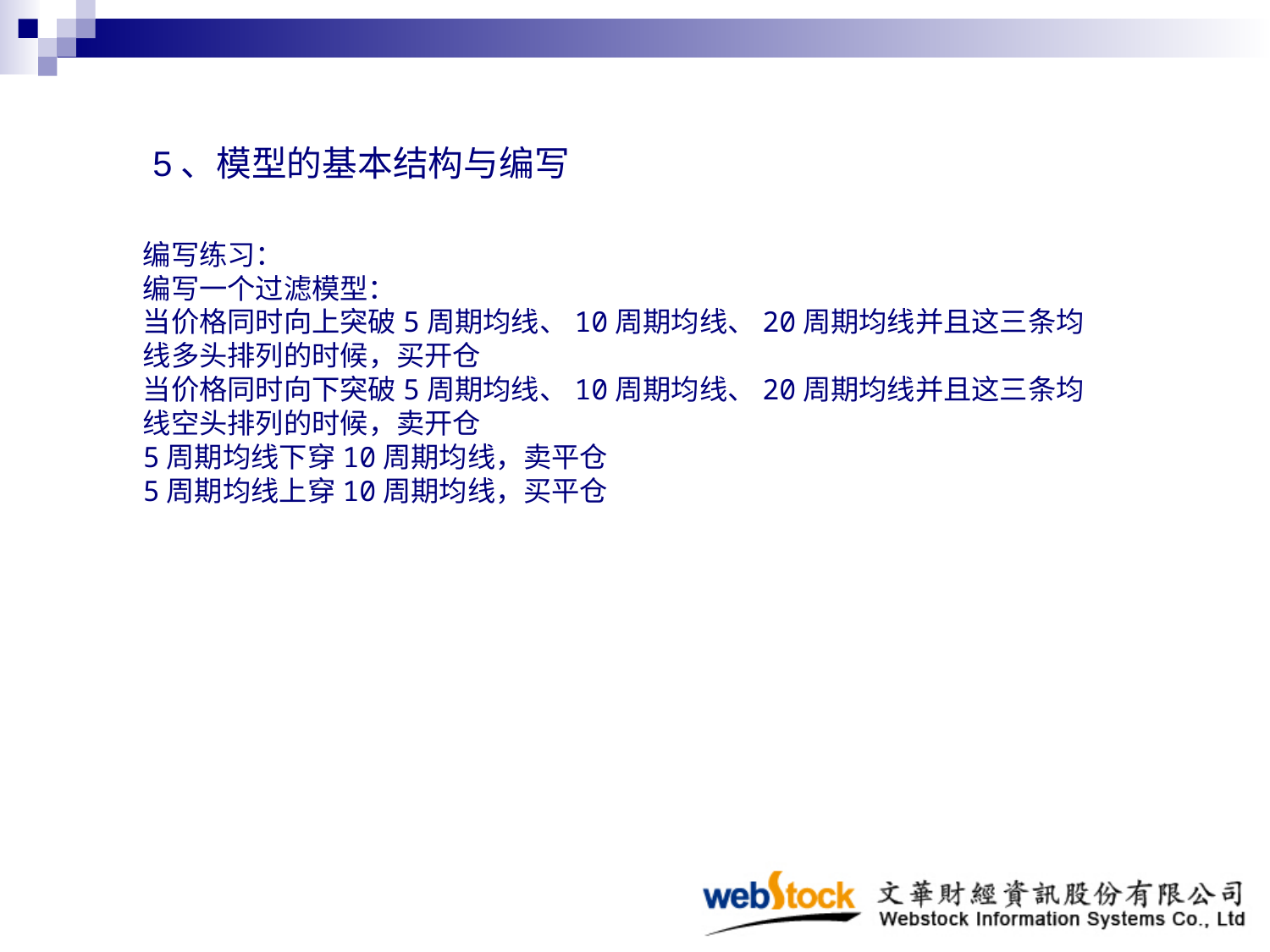

5、模型的基本结构与编写
编写练习：
编写一个过滤模型：
当价格同时向上突破5周期均线、10周期均线、20周期均线并且这三条均线多头排列的时候，买开仓
当价格同时向下突破5周期均线、10周期均线、20周期均线并且这三条均线空头排列的时候，卖开仓
5周期均线下穿10周期均线，卖平仓
5周期均线上穿10周期均线，买平仓